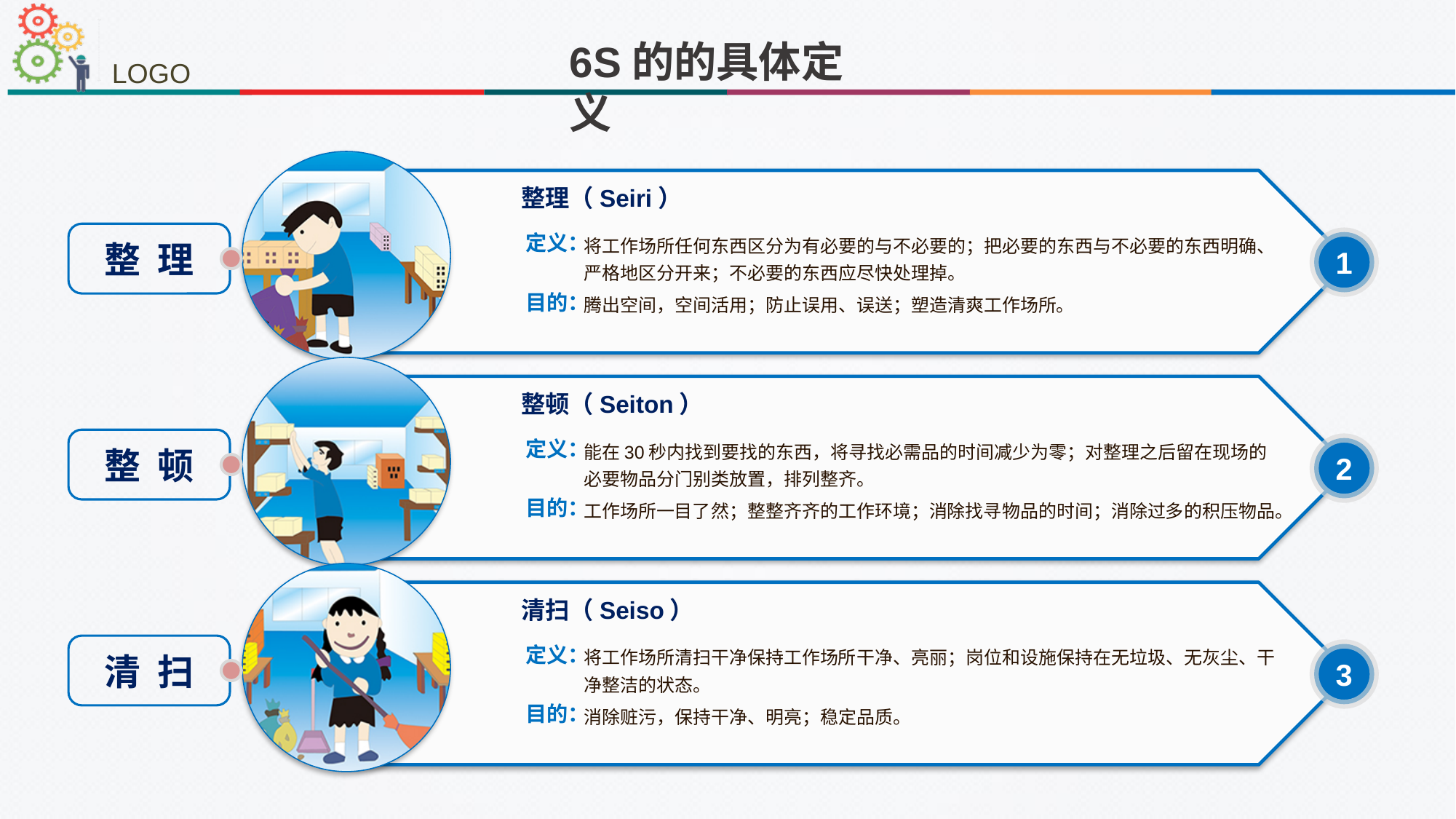

6S的的具体定义

整理（Seiri）
整  理

将工作场所任何东西区分为有必要的与不必要的；把必要的东西与不必要的东西明确、严格地区分开来；不必要的东西应尽快处理掉。
定义：
1
腾出空间，空间活用；防止误用、误送；塑造清爽工作场所。
目的：

整顿（Seiton）
整  顿

能在30秒内找到要找的东西，将寻找必需品的时间减少为零；对整理之后留在现场的必要物品分门别类放置，排列整齐。
定义：
2
工作场所一目了然；整整齐齐的工作环境；消除找寻物品的时间；消除过多的积压物品。
目的：

清扫（Seiso）
清  扫

将工作场所清扫干净保持工作场所干净、亮丽；岗位和设施保持在无垃圾、无灰尘、干净整洁的状态。
定义：
3
消除赃污，保持干净、明亮；稳定品质。
目的：